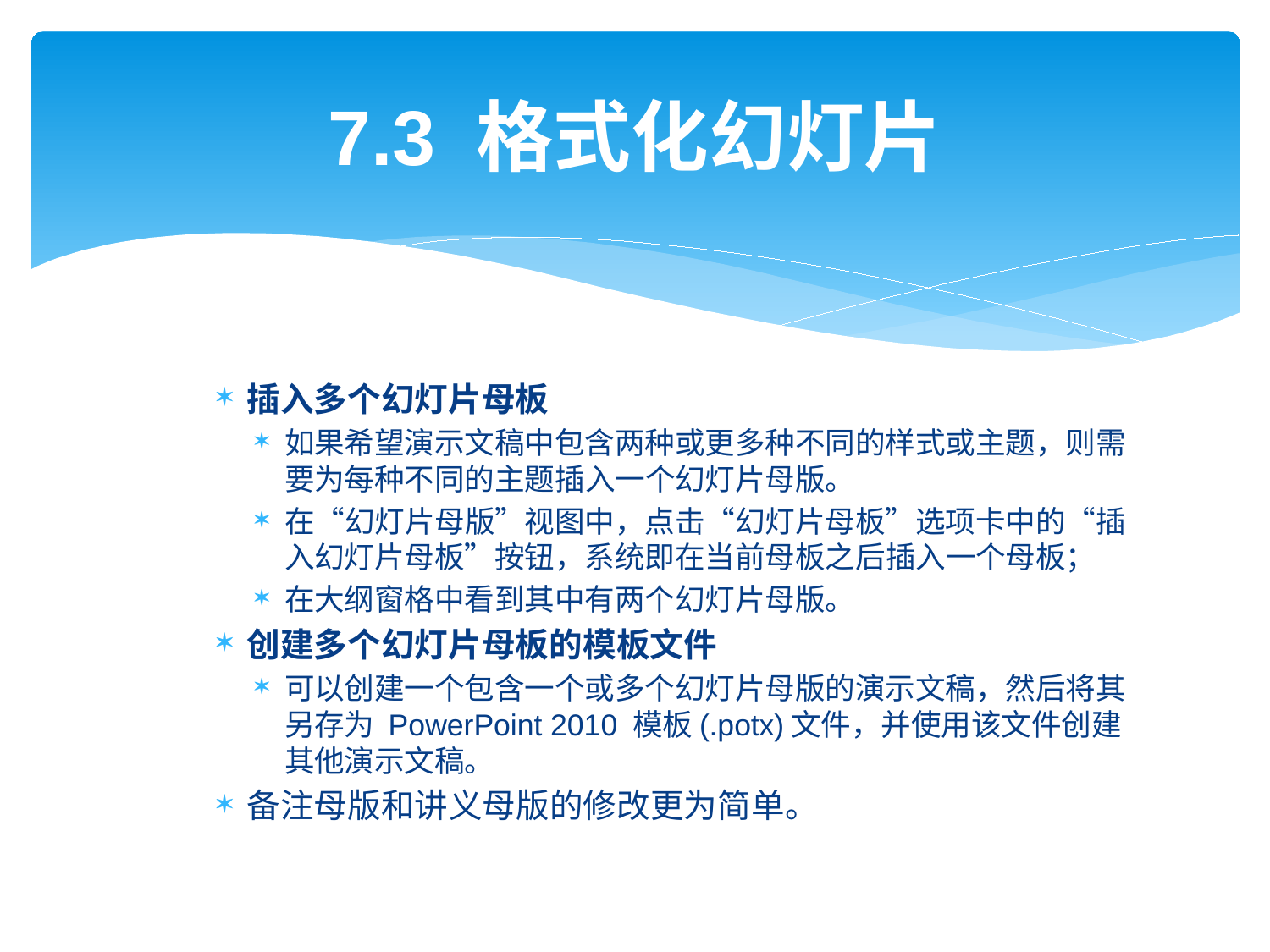

# 7.3 格式化幻灯片
插入多个幻灯片母板
如果希望演示文稿中包含两种或更多种不同的样式或主题，则需要为每种不同的主题插入一个幻灯片母版。
在“幻灯片母版”视图中，点击“幻灯片母板”选项卡中的“插入幻灯片母板”按钮，系统即在当前母板之后插入一个母板；
在大纲窗格中看到其中有两个幻灯片母版。
创建多个幻灯片母板的模板文件
可以创建一个包含一个或多个幻灯片母版的演示文稿，然后将其另存为 PowerPoint 2010 模板(.potx)文件，并使用该文件创建其他演示文稿。
备注母版和讲义母版的修改更为简单。